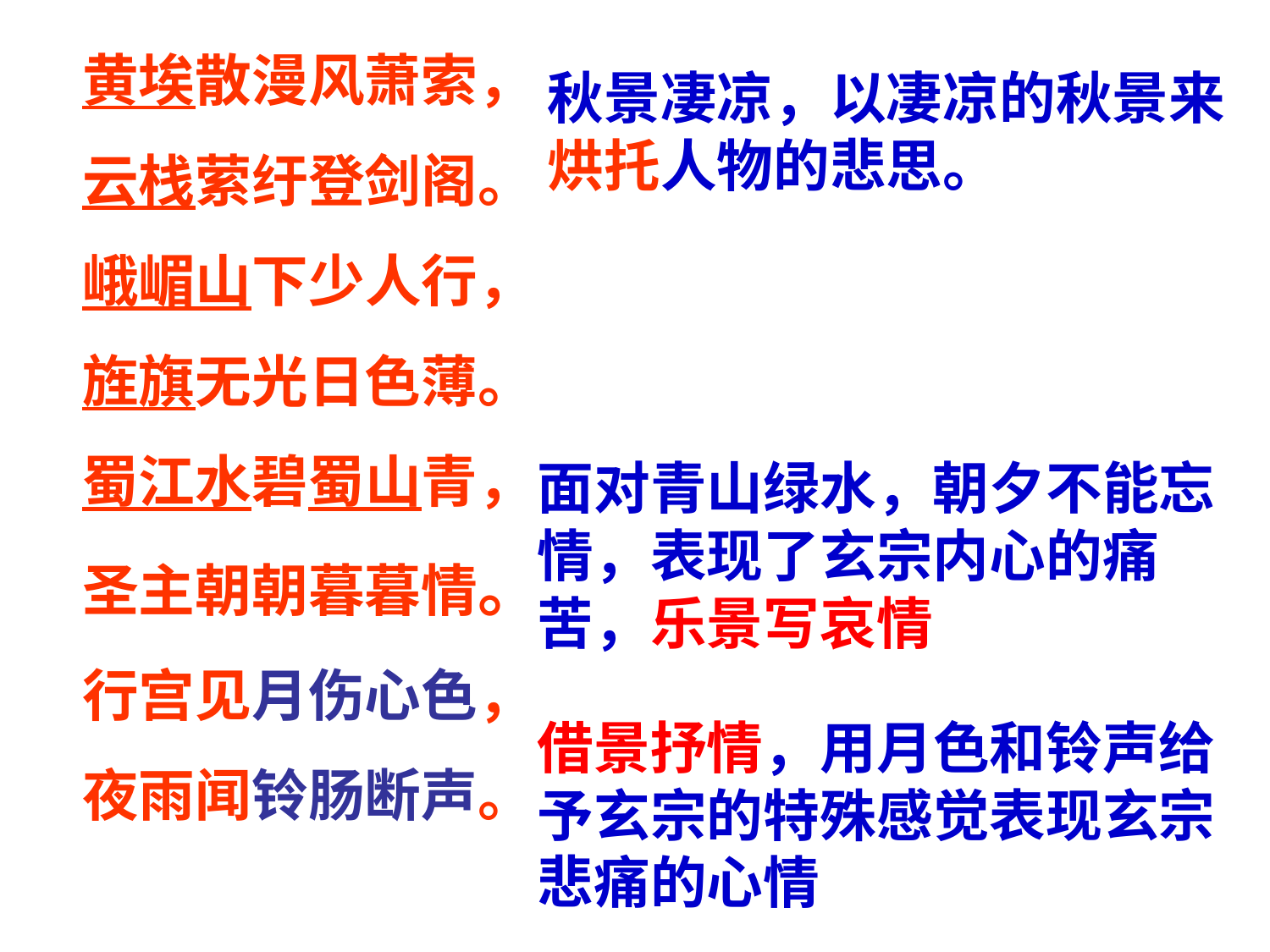

黄埃散漫风萧索，
云栈萦纡登剑阁。
峨嵋山下少人行，
旌旗无光日色薄。
蜀江水碧蜀山青，
圣主朝朝暮暮情。
行宫见月伤心色，
夜雨闻铃肠断声。
秋景凄凉，以凄凉的秋景来烘托人物的悲思。
面对青山绿水，朝夕不能忘情，表现了玄宗内心的痛苦，乐景写哀情
借景抒情，用月色和铃声给予玄宗的特殊感觉表现玄宗悲痛的心情